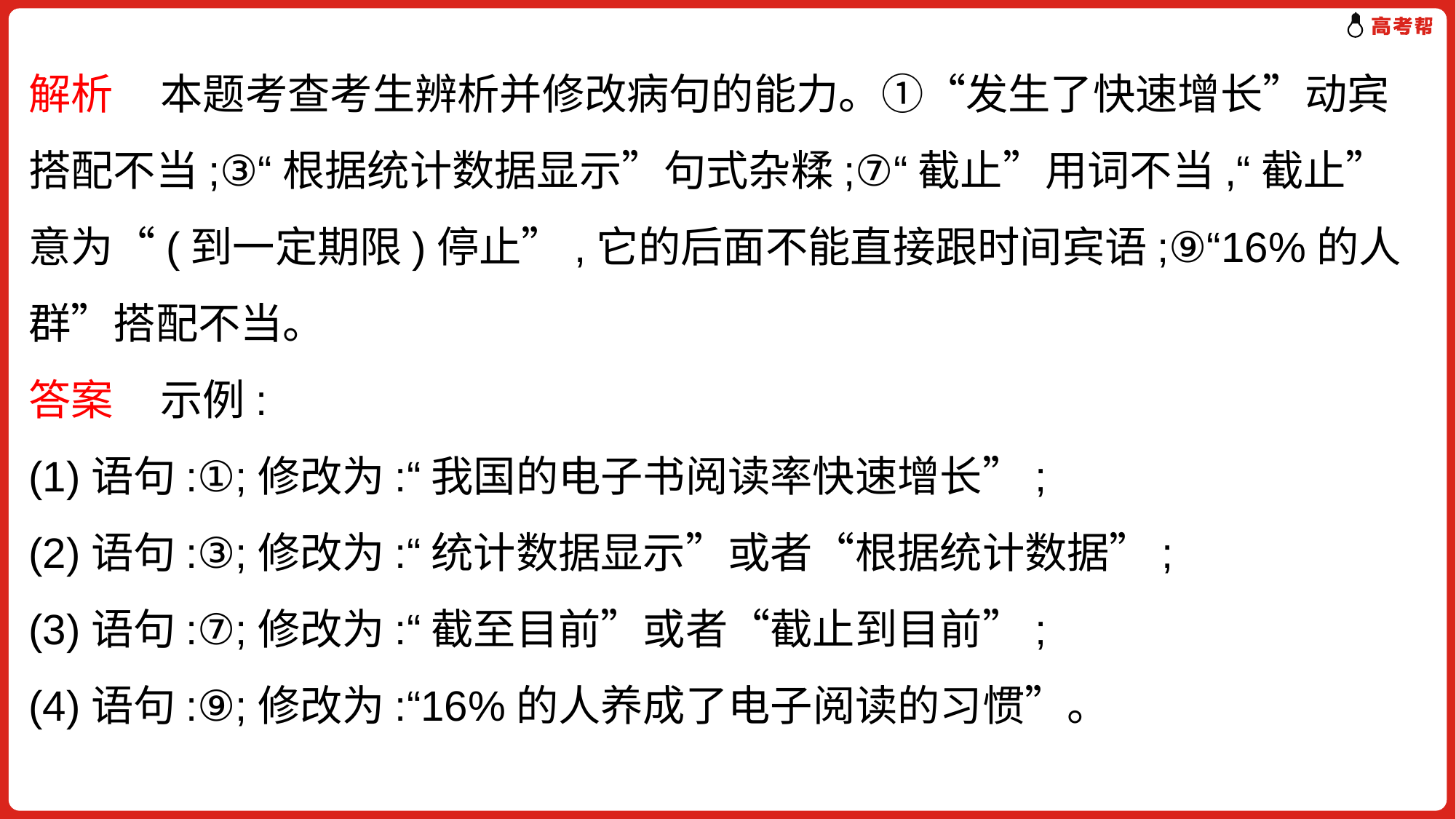

解析     本题考查考生辨析并修改病句的能力。①“发生了快速增长”动宾搭配不当;③“根据统计数据显示”句式杂糅;⑦“截止”用词不当,“截止”意为“(到一定期限)停止”,它的后面不能直接跟时间宾语;⑨“16%的人群”搭配不当。
答案     示例:
(1)语句:①;修改为:“我国的电子书阅读率快速增长”;
(2)语句:③;修改为:“统计数据显示”或者“根据统计数据”;
(3)语句:⑦;修改为:“截至目前”或者“截止到目前”;
(4)语句:⑨;修改为:“16%的人养成了电子阅读的习惯”。